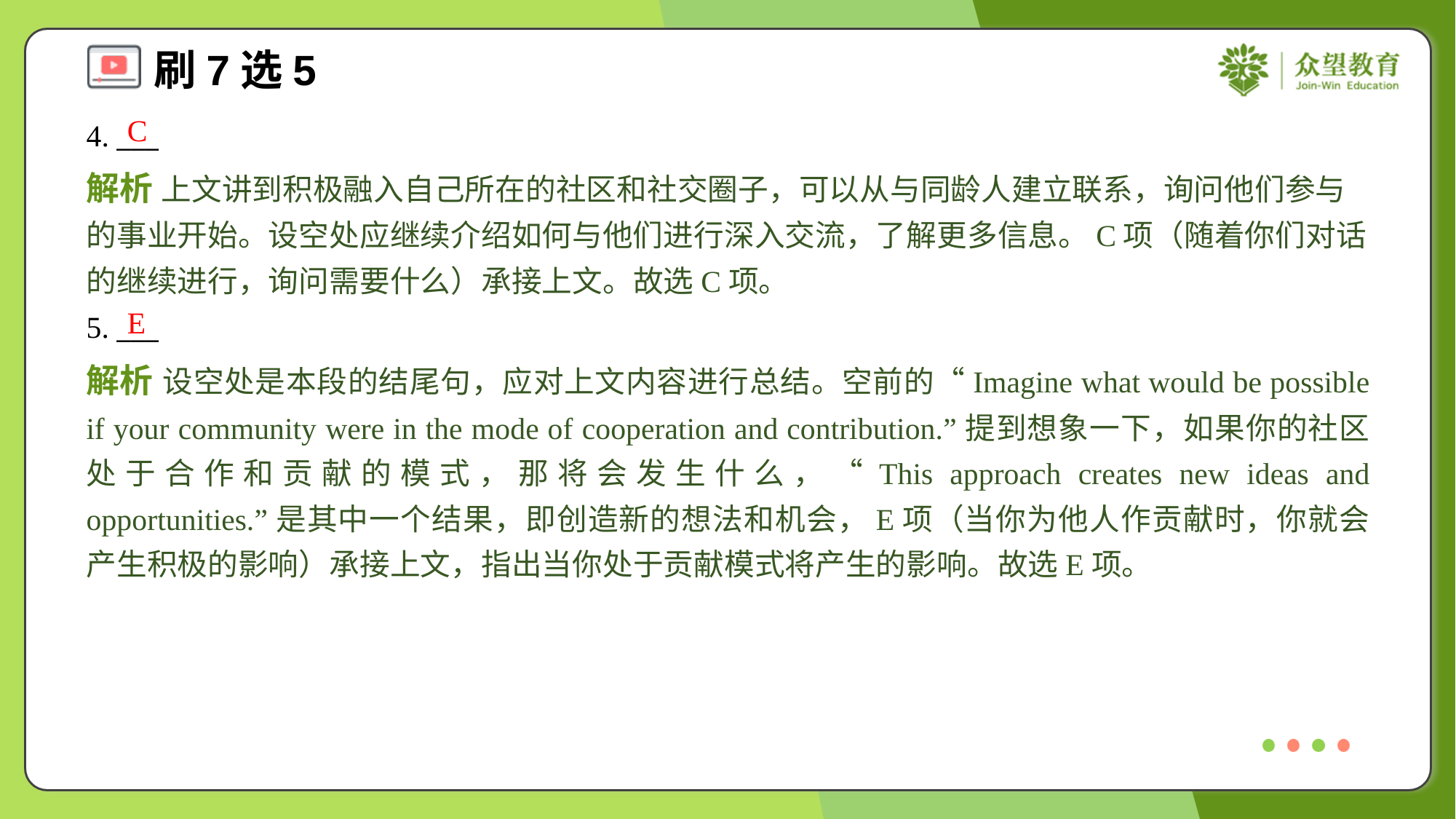

C
4. ___
解析 上文讲到积极融入自己所在的社区和社交圈子，可以从与同龄人建立联系，询问他们参与的事业开始。设空处应继续介绍如何与他们进行深入交流，了解更多信息。C项（随着你们对话的继续进行，询问需要什么）承接上文。故选C项。
E
5. ___
解析 设空处是本段的结尾句，应对上文内容进行总结。空前的“Imagine what would be possible if your community were in the mode of cooperation and contribution.”提到想象一下，如果你的社区处于合作和贡献的模式，那将会发生什么，“This approach creates new ideas and opportunities.”是其中一个结果，即创造新的想法和机会，E项（当你为他人作贡献时，你就会产生积极的影响）承接上文，指出当你处于贡献模式将产生的影响。故选E项。